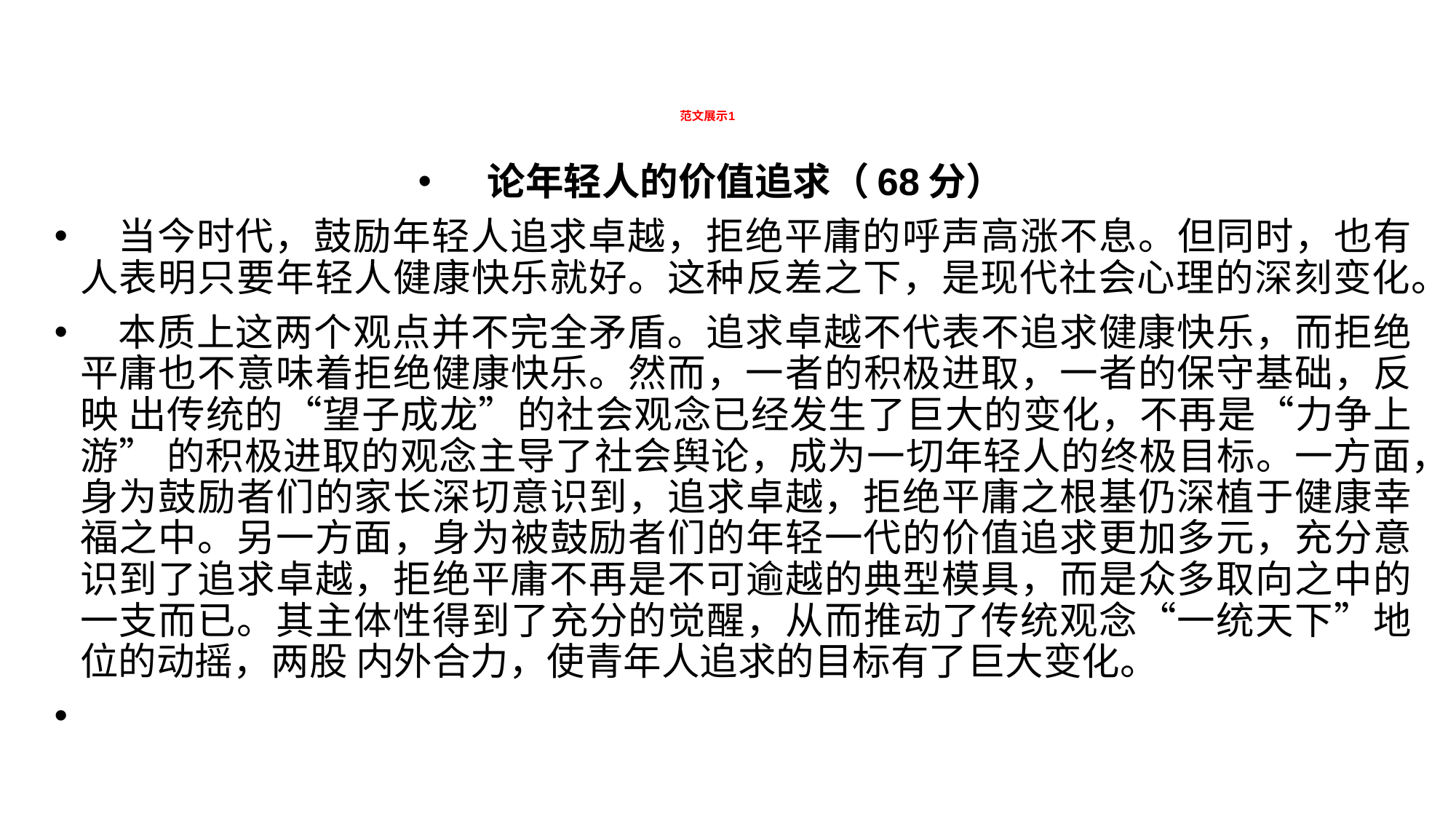

# 范文展示1
论年轻人的价值追求（68分）
   当今时代，鼓励年轻人追求卓越，拒绝平庸的呼声高涨不息。但同时，也有人表明只要年轻人健康快乐就好。这种反差之下，是现代社会心理的深刻变化。
   本质上这两个观点并不完全矛盾。追求卓越不代表不追求健康快乐，而拒绝平庸也不意味着拒绝健康快乐。然而，一者的积极进取，一者的保守基础，反映 出传统的“望子成龙”的社会观念已经发生了巨大的变化，不再是“力争上游” 的积极进取的观念主导了社会舆论，成为一切年轻人的终极目标。一方面，身为鼓励者们的家长深切意识到，追求卓越，拒绝平庸之根基仍深植于健康幸福之中。另一方面，身为被鼓励者们的年轻一代的价值追求更加多元，充分意识到了追求卓越，拒绝平庸不再是不可逾越的典型模具，而是众多取向之中的一支而已。其主体性得到了充分的觉醒，从而推动了传统观念“一统天下”地位的动摇，两股 内外合力，使青年人追求的目标有了巨大变化。